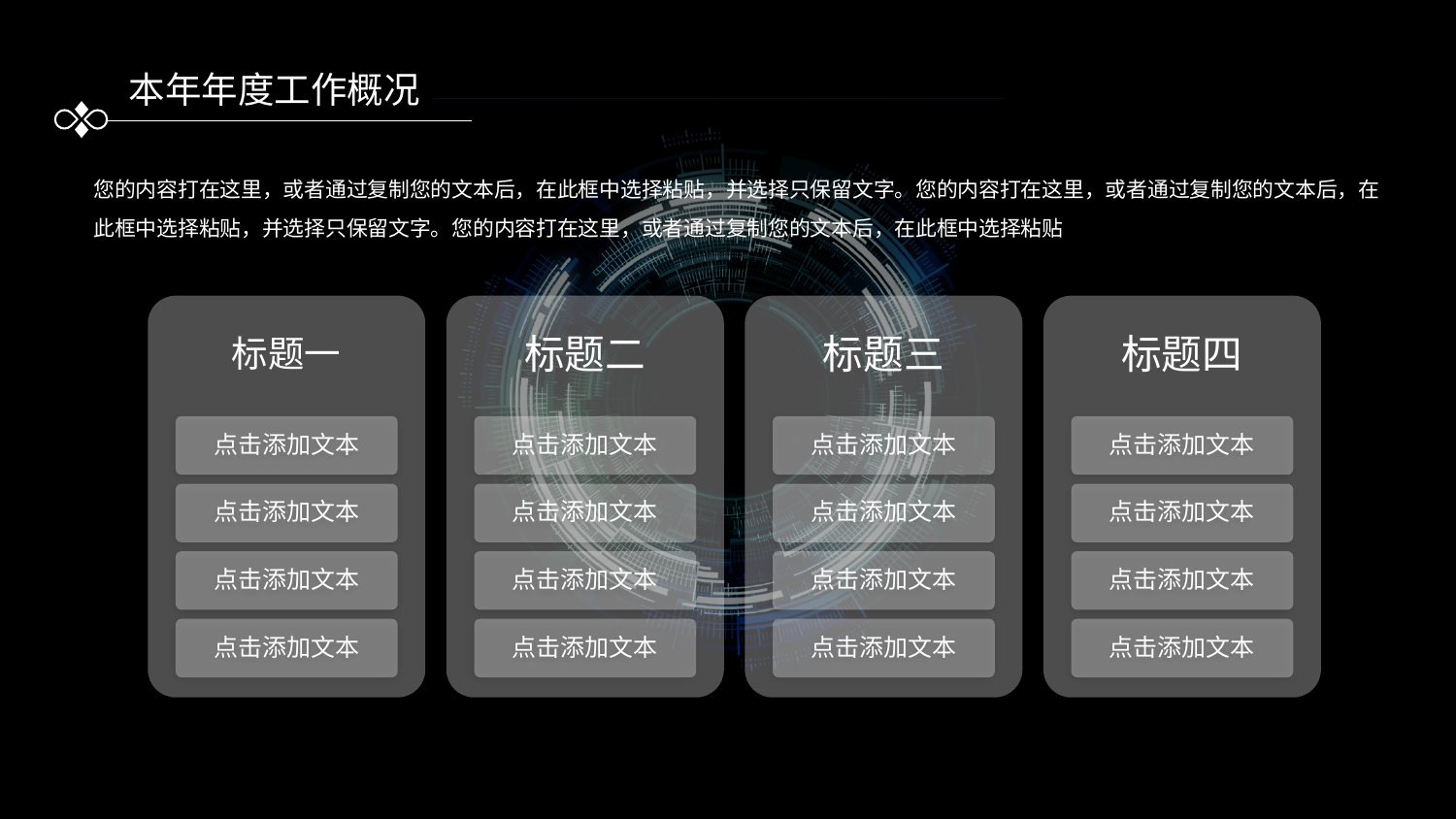

本年年度工作概况

您的内容打在这里，或者通过复制您的文本后，在此框中选择粘贴，并选择只保留文字。您的内容打在这里，或者通过复制您的文本后，在此框中选择粘贴，并选择只保留文字。您的内容打在这里，或者通过复制您的文本后，在此框中选择粘贴
标题一
点击添加文本
点击添加文本
点击添加文本
点击添加文本
标题二
点击添加文本
点击添加文本
点击添加文本
点击添加文本
标题三
点击添加文本
点击添加文本
点击添加文本
点击添加文本
标题四
点击添加文本
点击添加文本
点击添加文本
点击添加文本